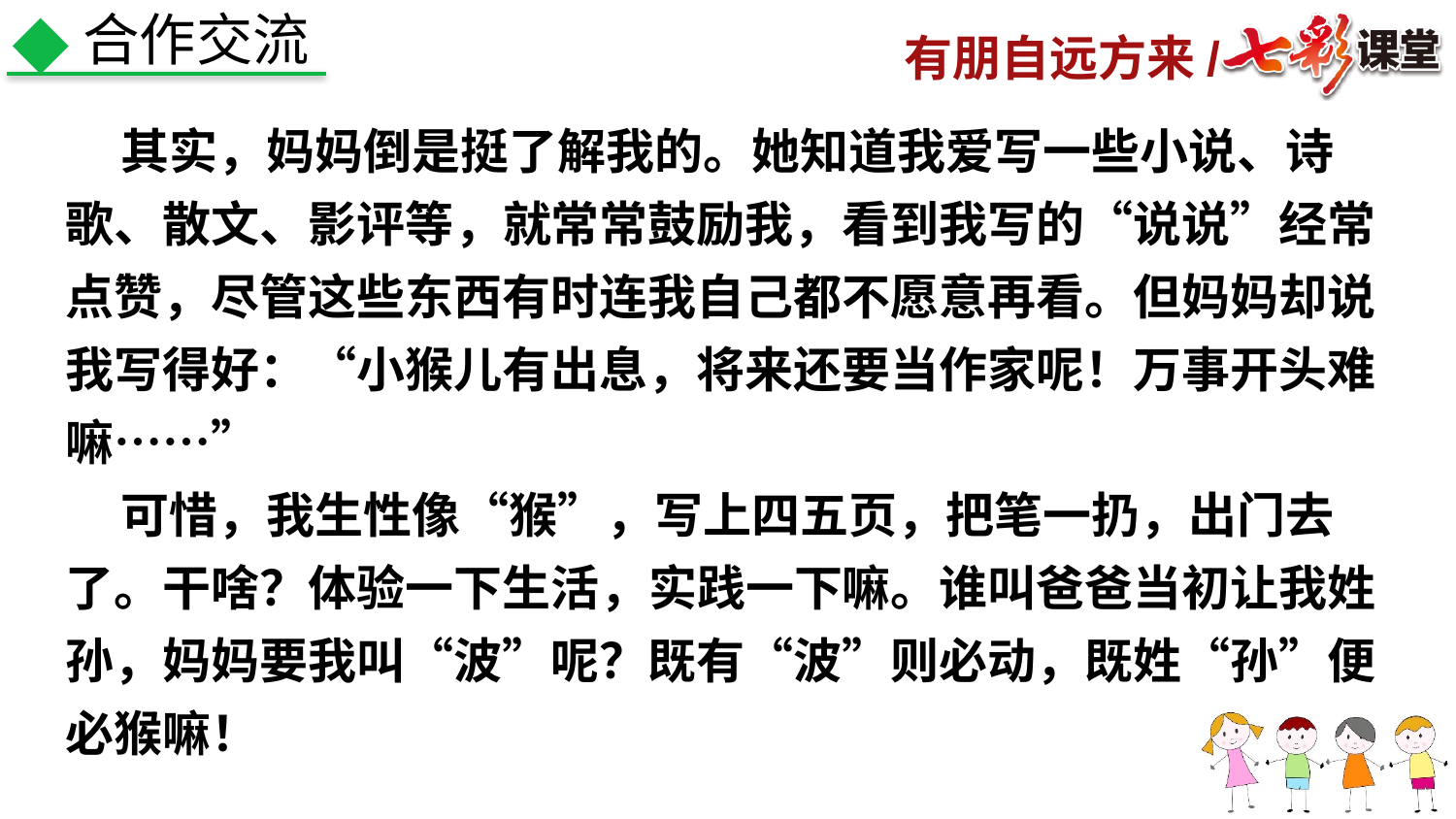

合作交流

    其实，妈妈倒是挺了解我的。她知道我爱写一些小说、诗歌、散文、影评等，就常常鼓励我，看到我写的“说说”经常点赞，尽管这些东西有时连我自己都不愿意再看。但妈妈却说我写得好：“小猴儿有出息，将来还要当作家呢！万事开头难嘛……”
    可惜，我生性像“猴”，写上四五页，把笔一扔，出门去了。干啥？体验一下生活，实践一下嘛。谁叫爸爸当初让我姓孙，妈妈要我叫“波”呢？既有“波”则必动，既姓“孙”便必猴嘛！